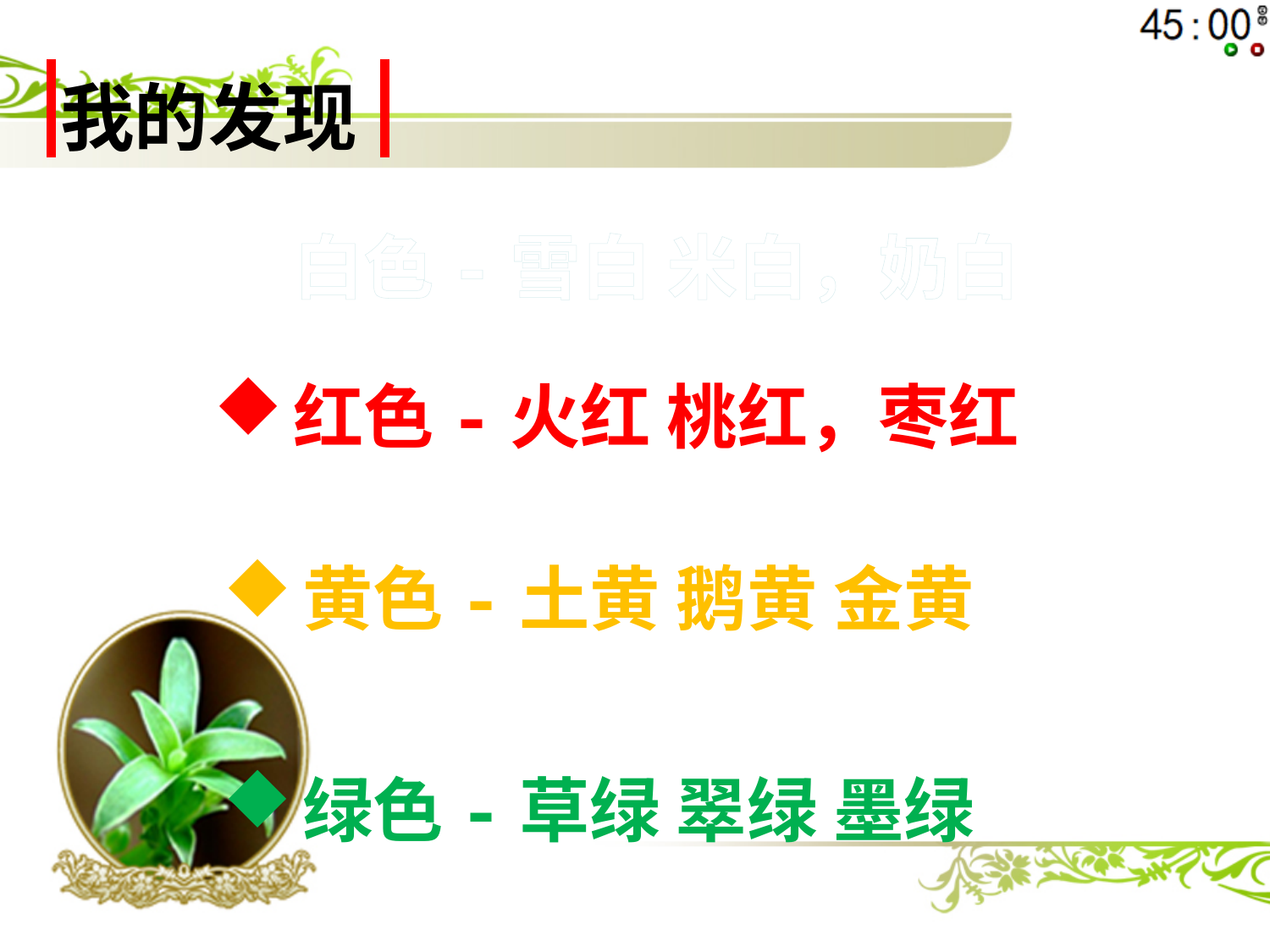

| 我的发现 |
| --- |
白色-雪白 米白，奶白
红色-火红 桃红，枣红
黄色-土黄 鹅黄 金黄
绿色-草绿 翠绿 墨绿